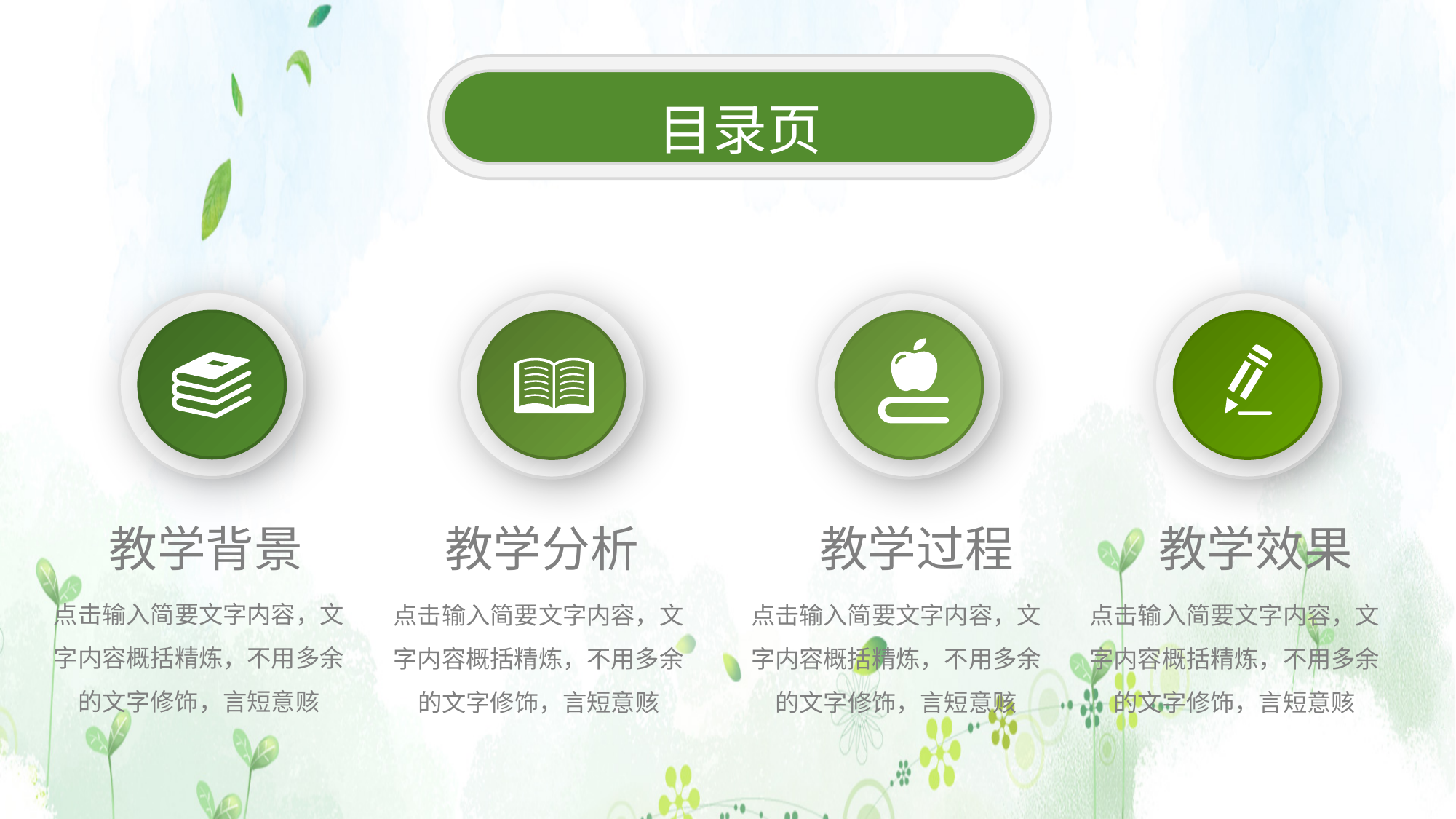

目录页

教学背景
点击输入简要文字内容，文字内容概括精炼，不用多余的文字修饰，言短意赅
教学分析
点击输入简要文字内容，文字内容概括精炼，不用多余的文字修饰，言短意赅
教学过程
点击输入简要文字内容，文字内容概括精炼，不用多余的文字修饰，言短意赅
教学效果
点击输入简要文字内容，文字内容概括精炼，不用多余的文字修饰，言短意赅